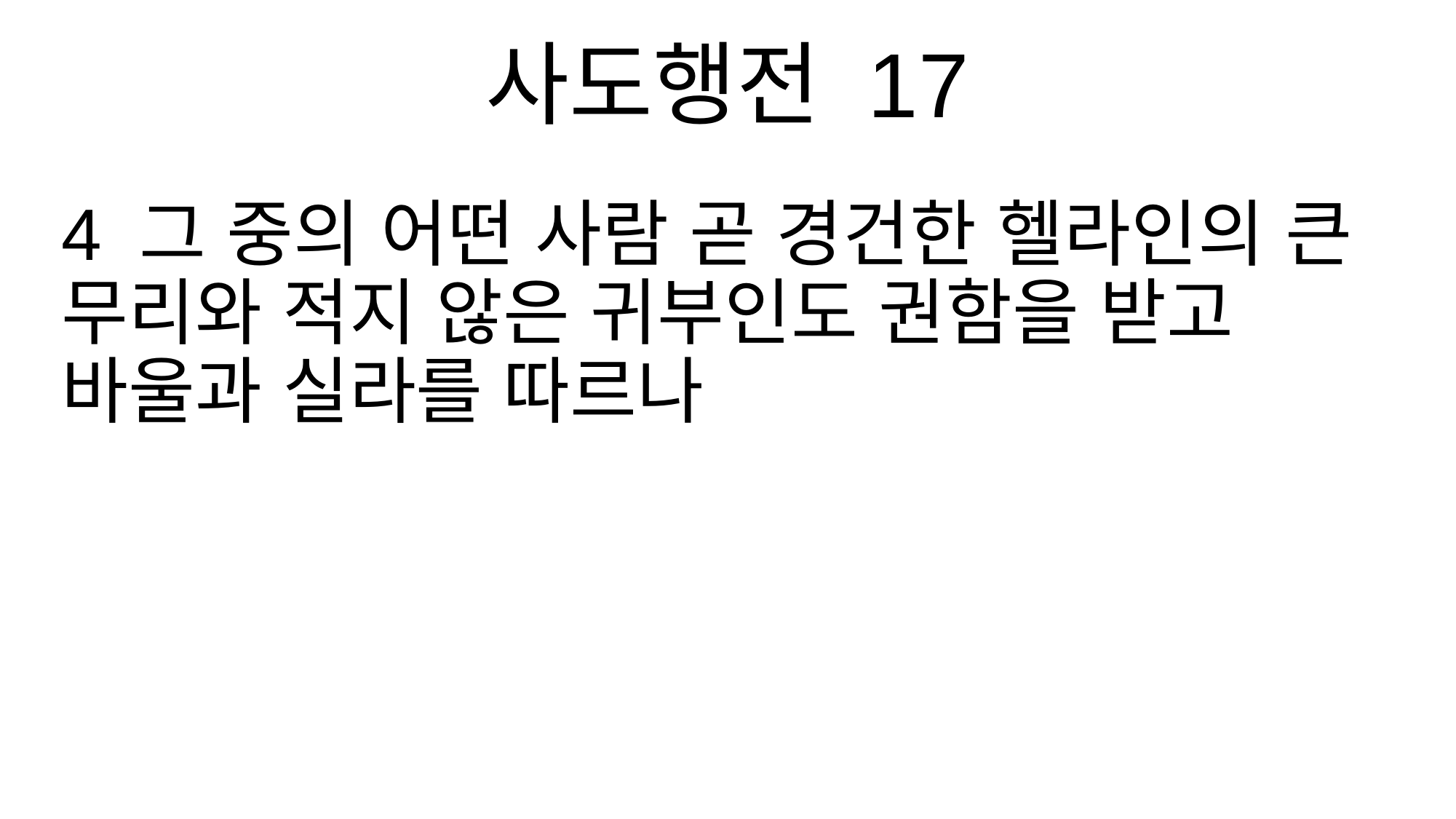

사도행전 17
4 그 중의 어떤 사람 곧 경건한 헬라인의 큰 무리와 적지 않은 귀부인도 권함을 받고 바울과 실라를 따르나